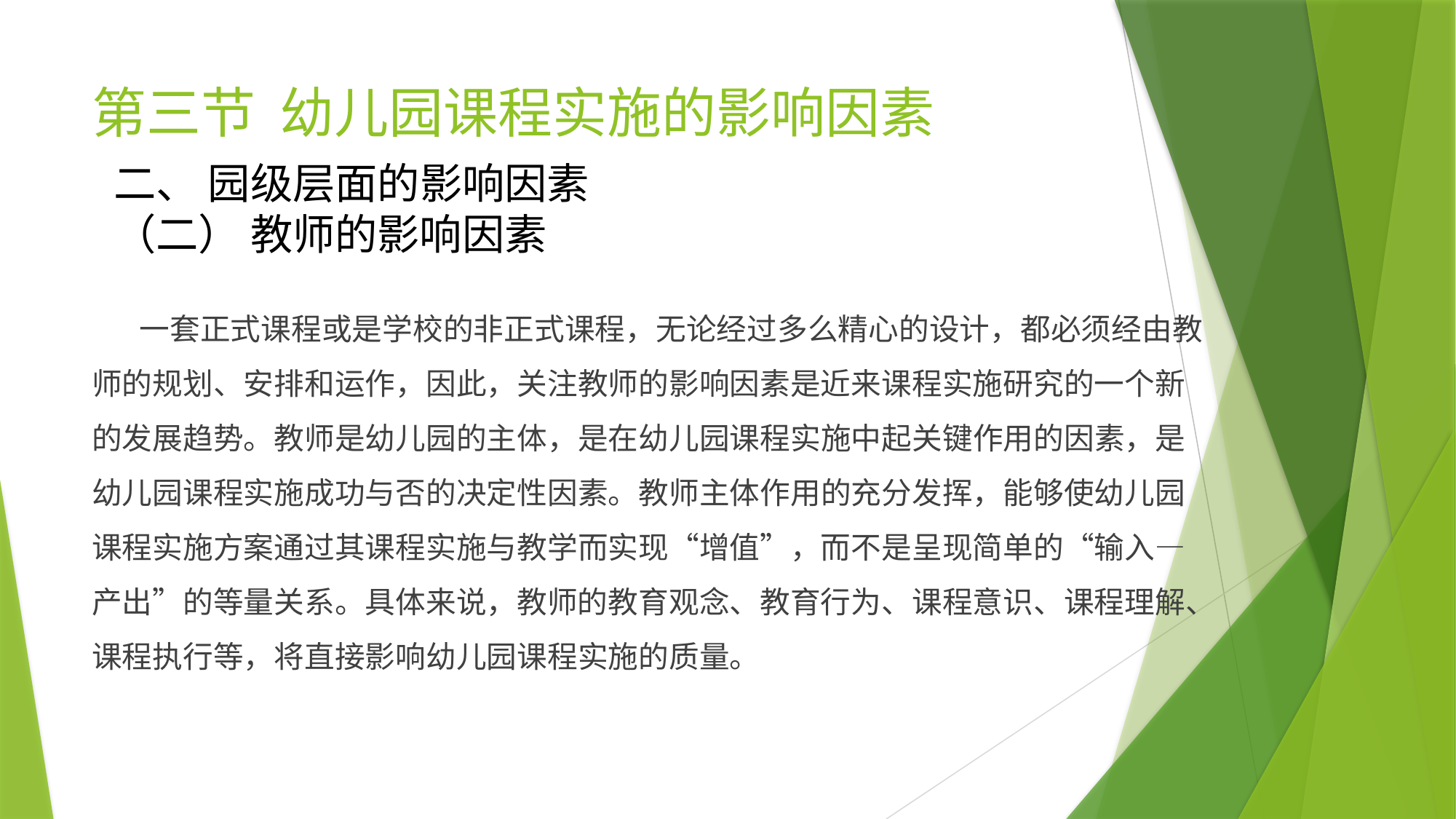

# 第三节  幼儿园课程实施的影响因素
二、 园级层面的影响因素
（二） 教师的影响因素
      一套正式课程或是学校的非正式课程，无论经过多么精心的设计，都必须经由教师的规划、安排和运作，因此，关注教师的影响因素是近来课程实施研究的一个新的发展趋势。教师是幼儿园的主体，是在幼儿园课程实施中起关键作用的因素，是幼儿园课程实施成功与否的决定性因素。教师主体作用的充分发挥，能够使幼儿园课程实施方案通过其课程实施与教学而实现“增值”，而不是呈现简单的“输入—产出”的等量关系。具体来说，教师的教育观念、教育行为、课程意识、课程理解、课程执行等，将直接影响幼儿园课程实施的质量。